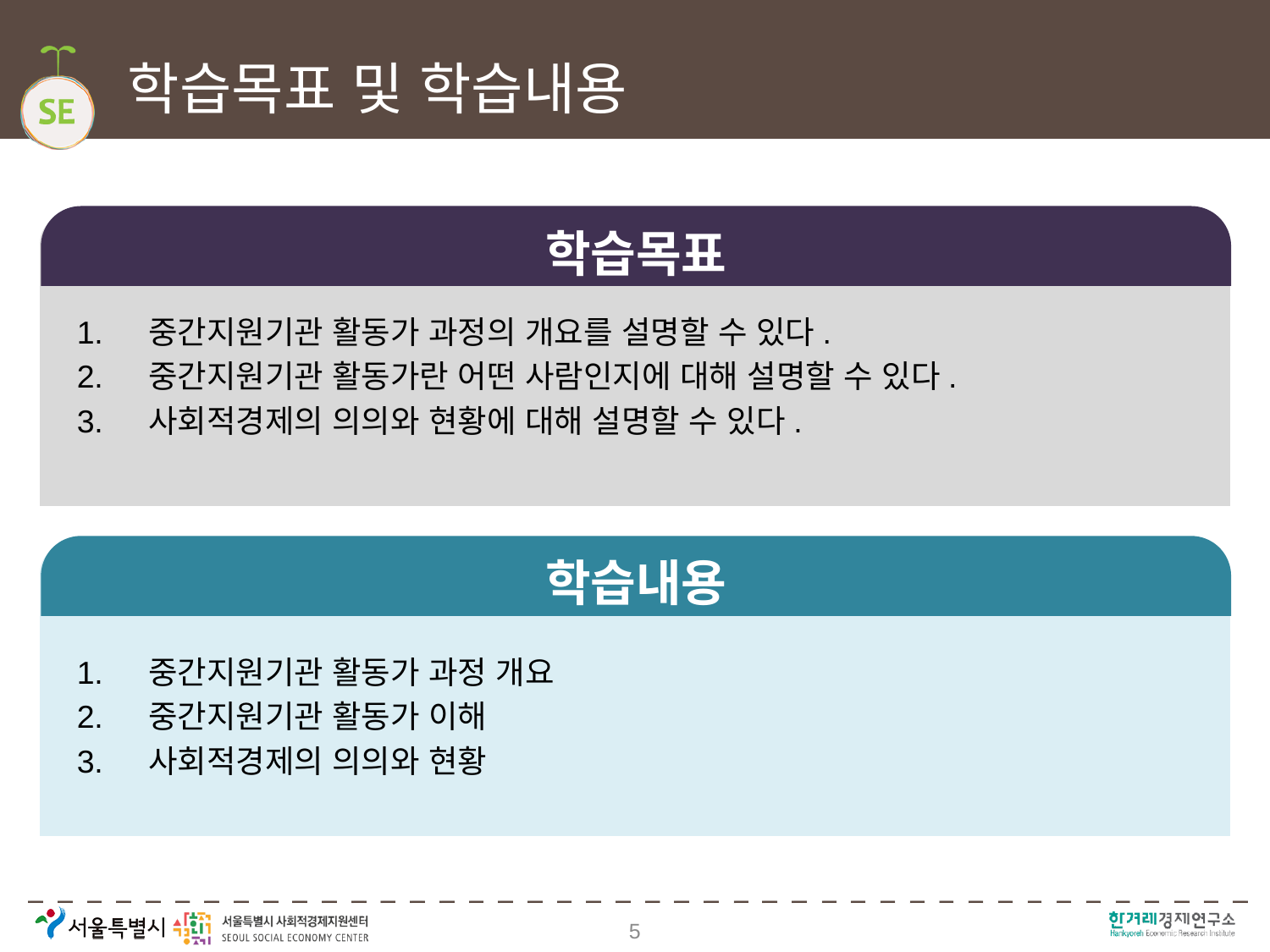

# 학습목표 및 학습내용
학습목표

중간지원기관 활동가 과정의 개요를 설명할 수 있다.
중간지원기관 활동가란 어떤 사람인지에 대해 설명할 수 있다.
사회적경제의 의의와 현황에 대해 설명할 수 있다.
학습내용

중간지원기관 활동가 과정 개요
중간지원기관 활동가 이해
사회적경제의 의의와 현황
5